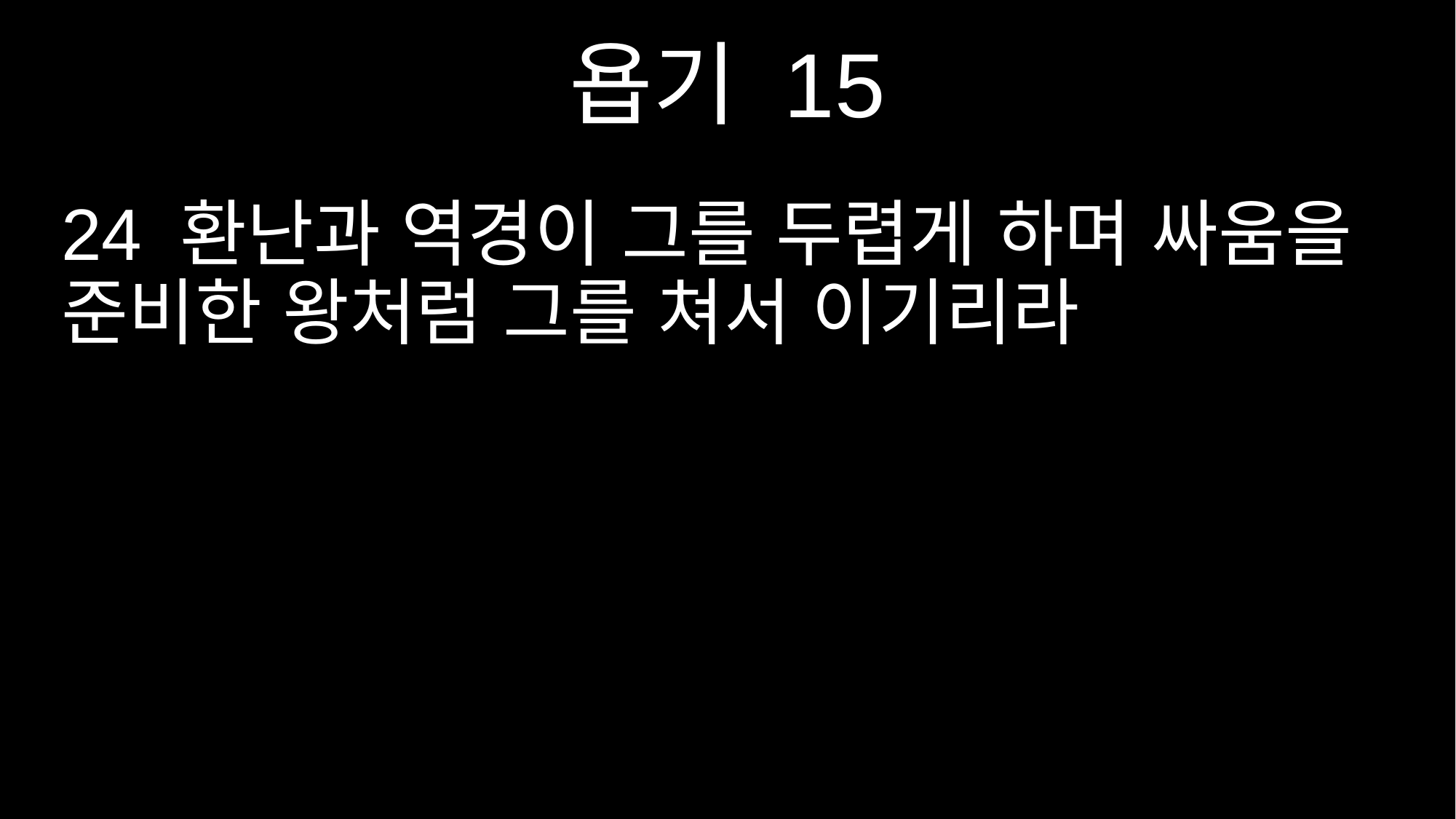

욥기 15
24 환난과 역경이 그를 두렵게 하며 싸움을 준비한 왕처럼 그를 쳐서 이기리라